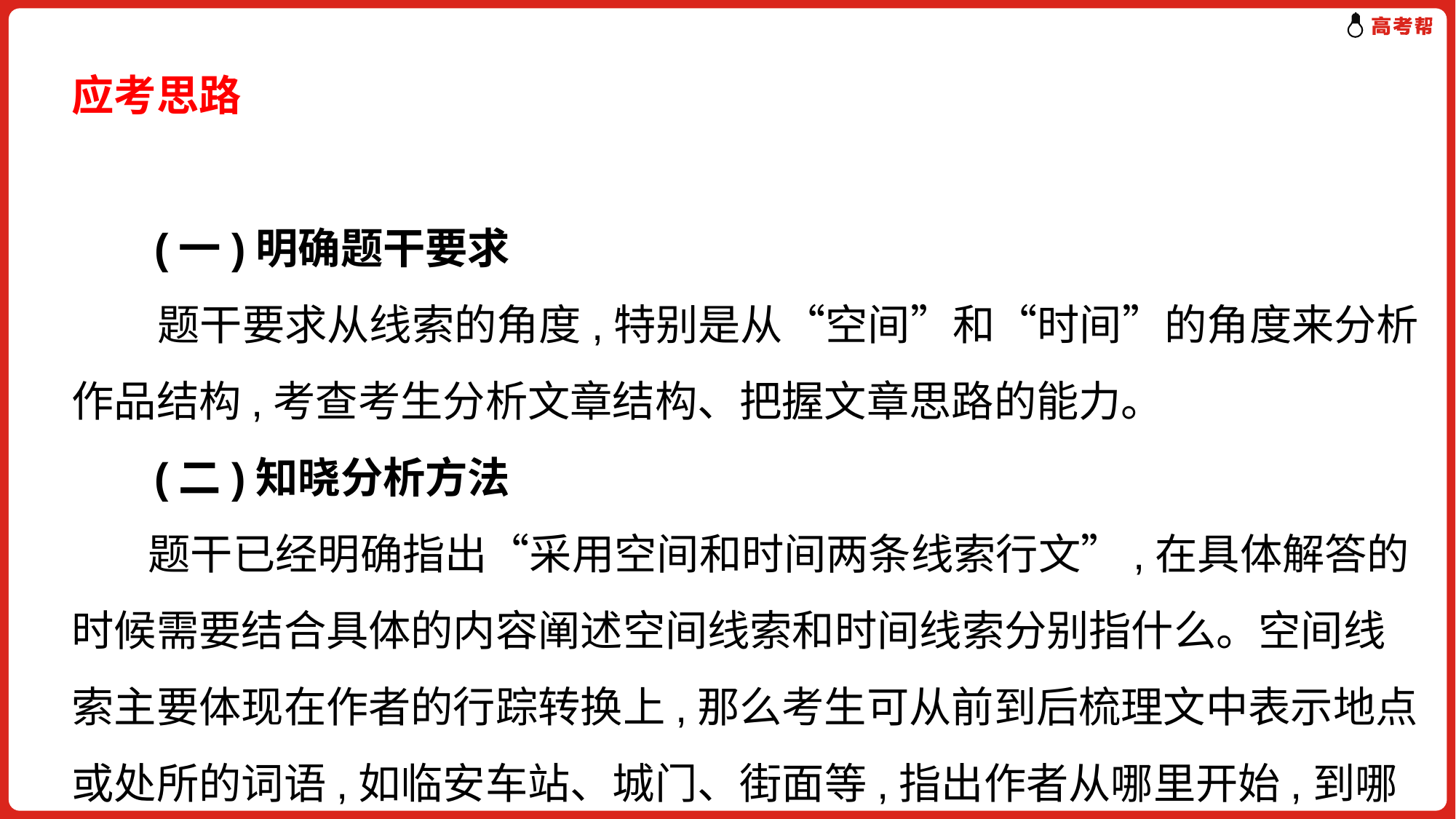

应考思路

       (一)明确题干要求
        题干要求从线索的角度,特别是从“空间”和“时间”的角度来分析作品结构,考查考生分析文章结构、把握文章思路的能力。
       (二)知晓分析方法
       题干已经明确指出“采用空间和时间两条线索行文”,在具体解答的时候需要结合具体的内容阐述空间线索和时间线索分别指什么。空间线索主要体现在作者的行踪转换上,那么考生可从前到后梳理文中表示地点或处所的词语,如临安车站、城门、街面等,指出作者从哪里开始,到哪里结